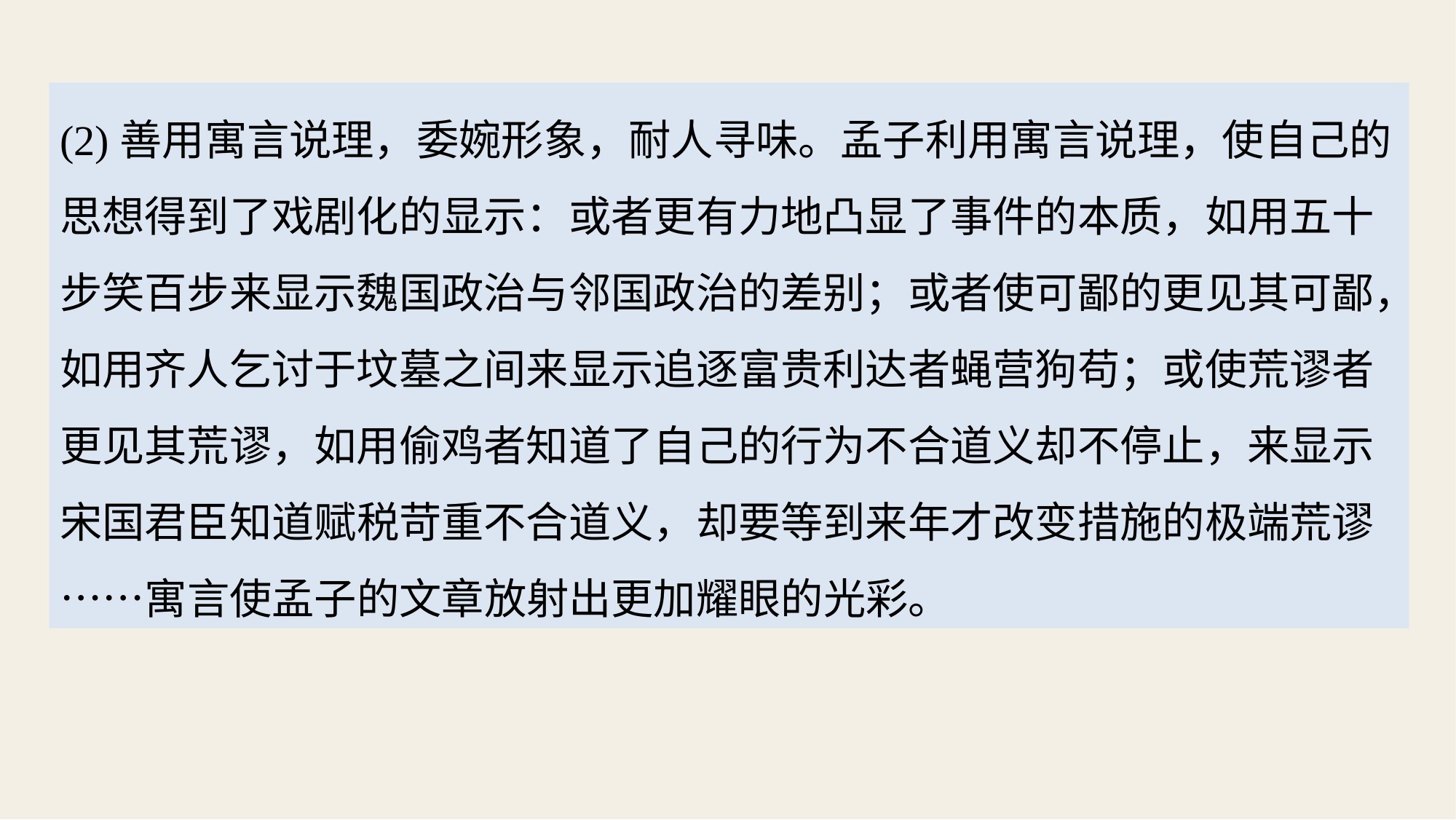

(2)善用寓言说理，委婉形象，耐人寻味。孟子利用寓言说理，使自己的思想得到了戏剧化的显示：或者更有力地凸显了事件的本质，如用五十步笑百步来显示魏国政治与邻国政治的差别；或者使可鄙的更见其可鄙，如用齐人乞讨于坟墓之间来显示追逐富贵利达者蝇营狗苟；或使荒谬者更见其荒谬，如用偷鸡者知道了自己的行为不合道义却不停止，来显示宋国君臣知道赋税苛重不合道义，却要等到来年才改变措施的极端荒谬……寓言使孟子的文章放射出更加耀眼的光彩。